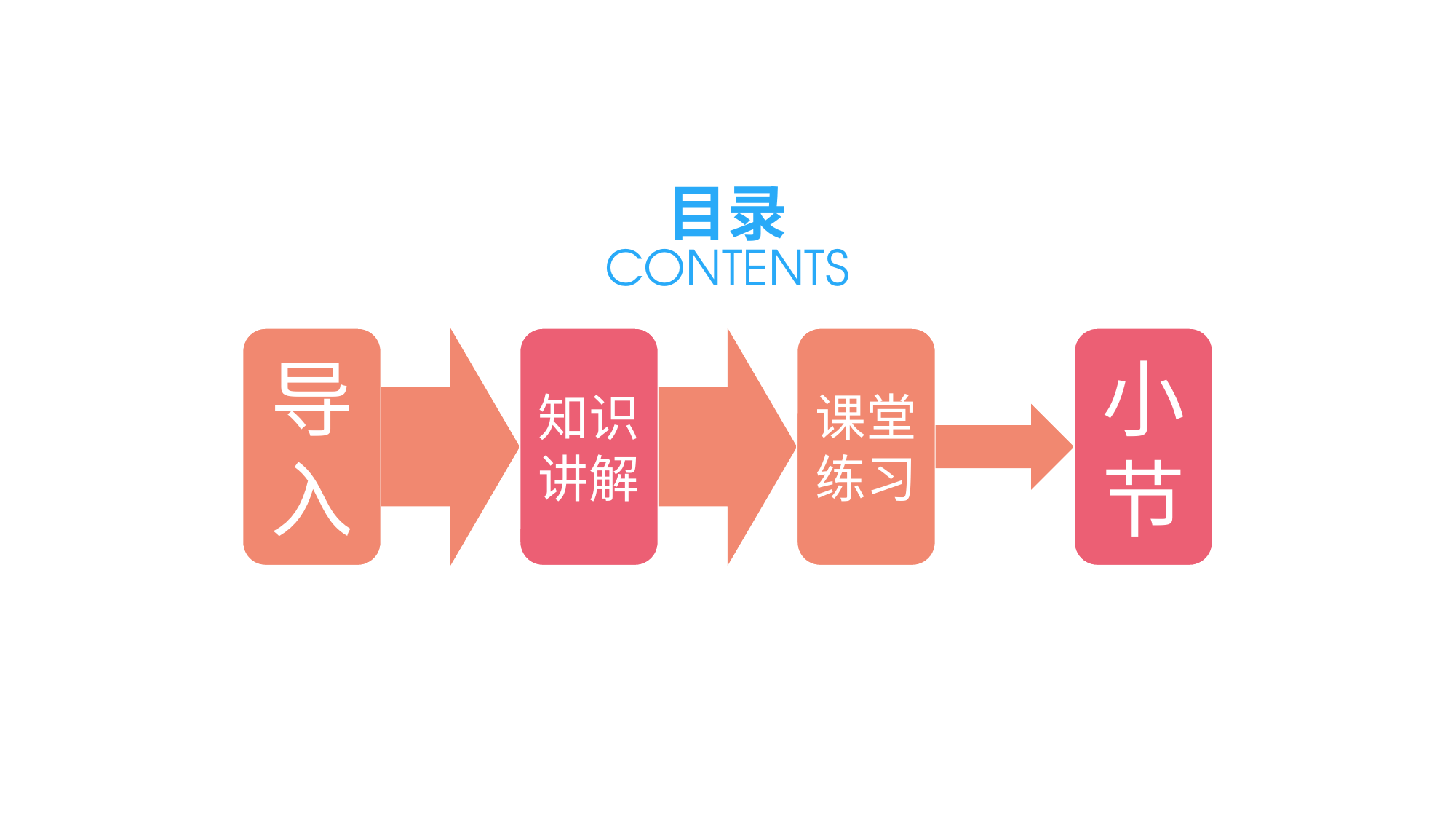

目录
CONTENTS
导入
知识讲解
课堂练习
小节
2